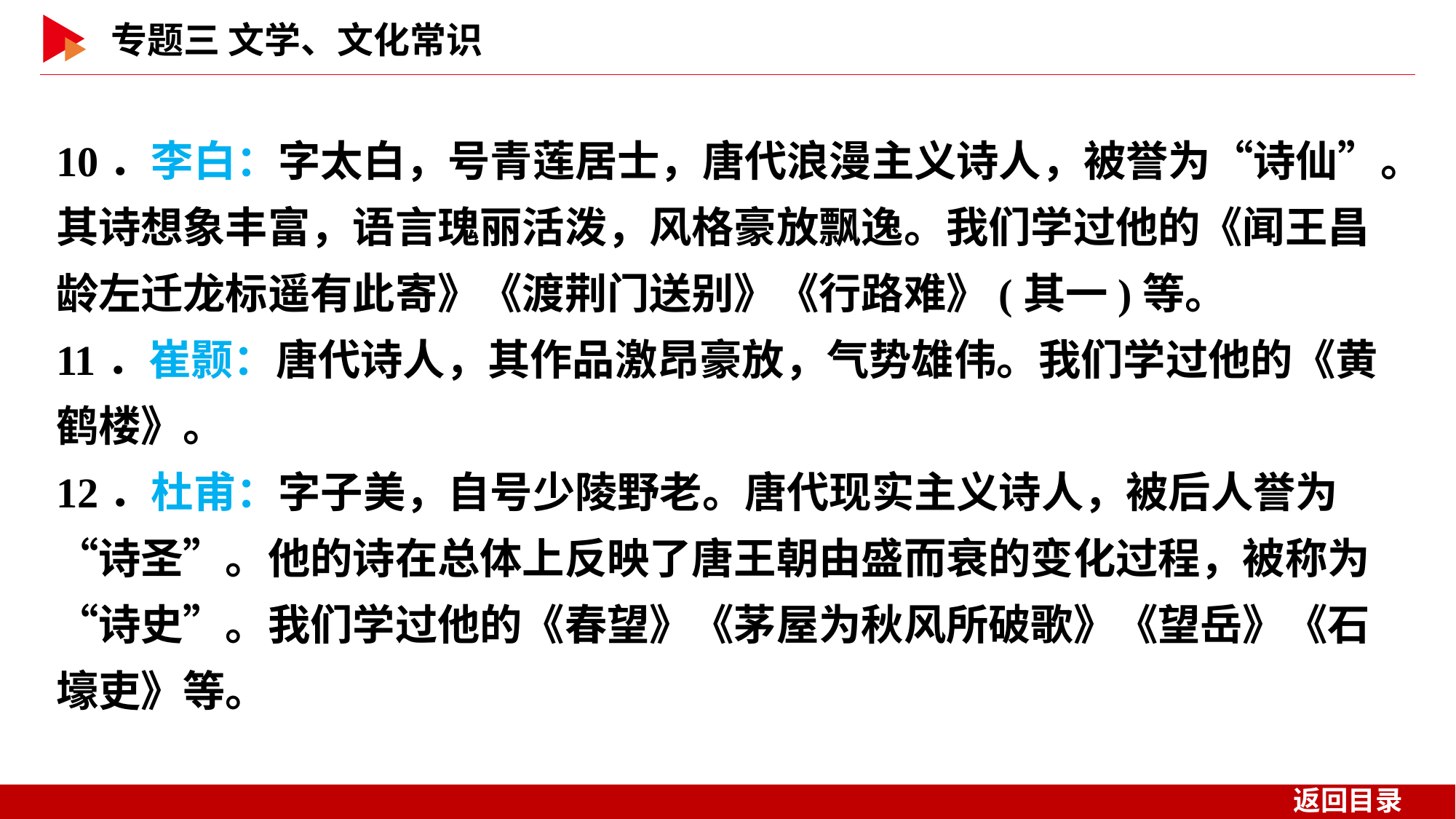

10．李白：字太白，号青莲居士，唐代浪漫主义诗人，被誉为“诗仙”。其诗想象丰富，语言瑰丽活泼，风格豪放飘逸。我们学过他的《闻王昌龄左迁龙标遥有此寄》《渡荆门送别》《行路难》(其一)等。
11．崔颢：唐代诗人，其作品激昂豪放，气势雄伟。我们学过他的《黄鹤楼》。
12．杜甫：字子美，自号少陵野老。唐代现实主义诗人，被后人誉为“诗圣”。他的诗在总体上反映了唐王朝由盛而衰的变化过程，被称为“诗史”。我们学过他的《春望》《茅屋为秋风所破歌》《望岳》《石壕吏》等。